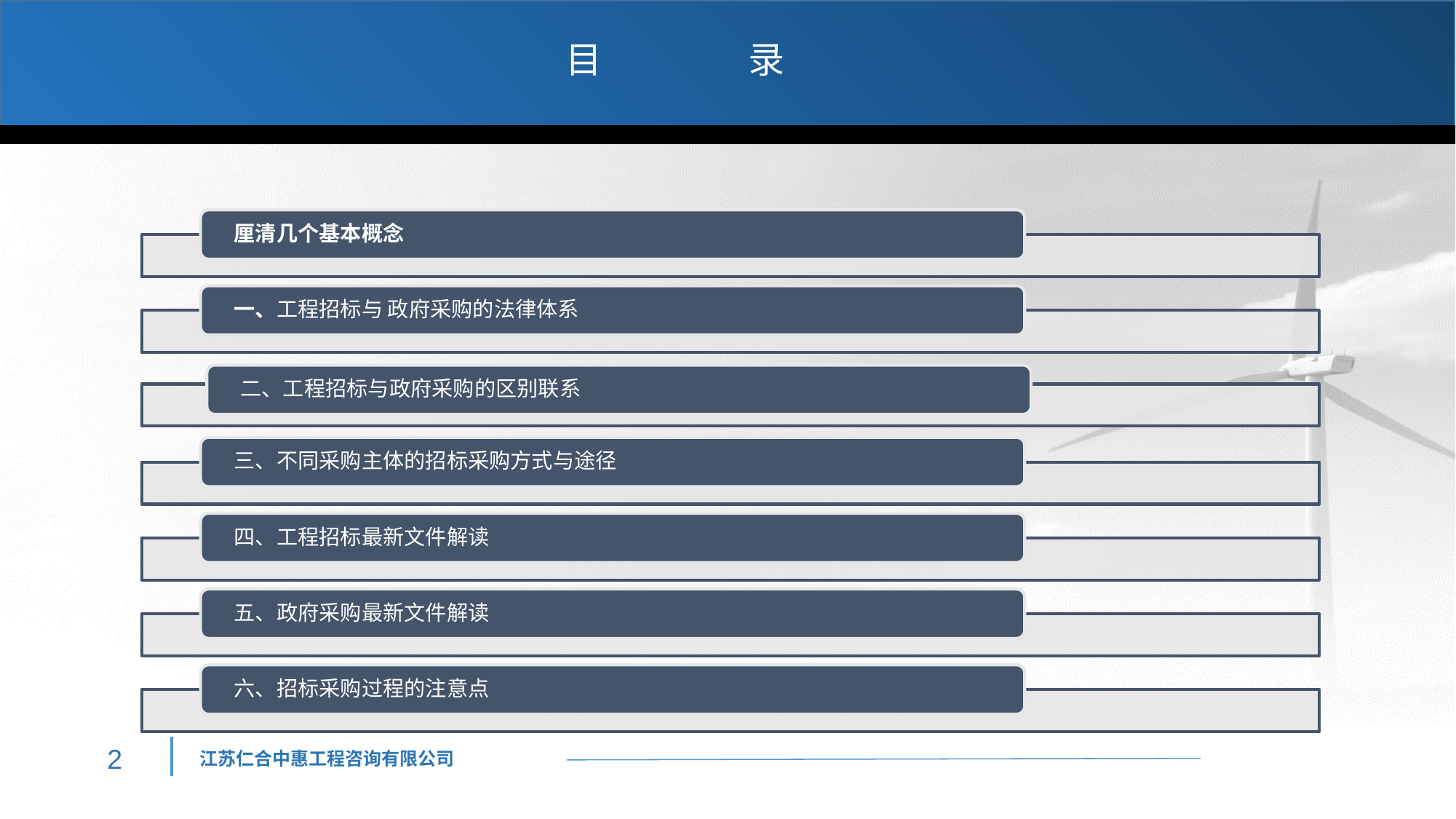

目                  录
厘清几个基本概念
一、工程招标与 政府采购的法律体系
二、工程招标与政府采购的区别联系
三、不同采购主体的招标采购方式与途径
四、工程招标最新文件解读
五、政府采购最新文件解读
六、招标采购过程的注意点
2